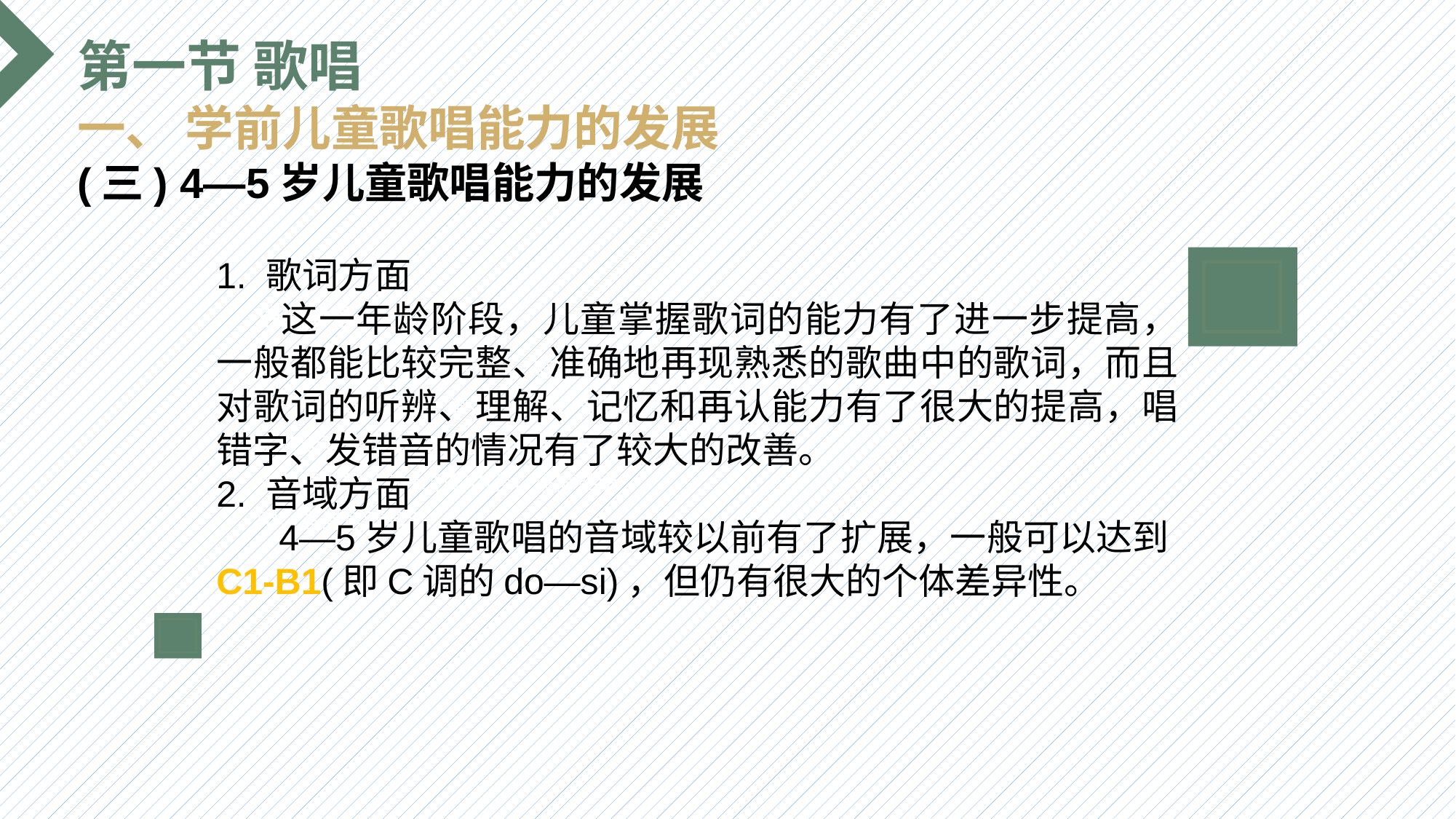

第一节 歌唱
一、 学前儿童歌唱能力的发展
(三) 4—5岁儿童歌唱能力的发展

1. 歌词方面
      这一年龄阶段，儿童掌握歌词的能力有了进一步提高，一般都能比较完整、准确地再现熟悉的歌曲中的歌词，而且对歌词的听辨、理解、记忆和再认能力有了很大的提高，唱错字、发错音的情况有了较大的改善。
2. 音域方面
      4—5岁儿童歌唱的音域较以前有了扩展，一般可以达到C1-B1(即C调的do—si)，但仍有很大的个体差异性。

选题背景
输入您的内容，请简要说明，言简意赅即可输入您的内容，请简要说明，言简意赅即可输入您的内容，请简要说明，言简意赅即可输入您的内容，请简要说明，言简意赅即可